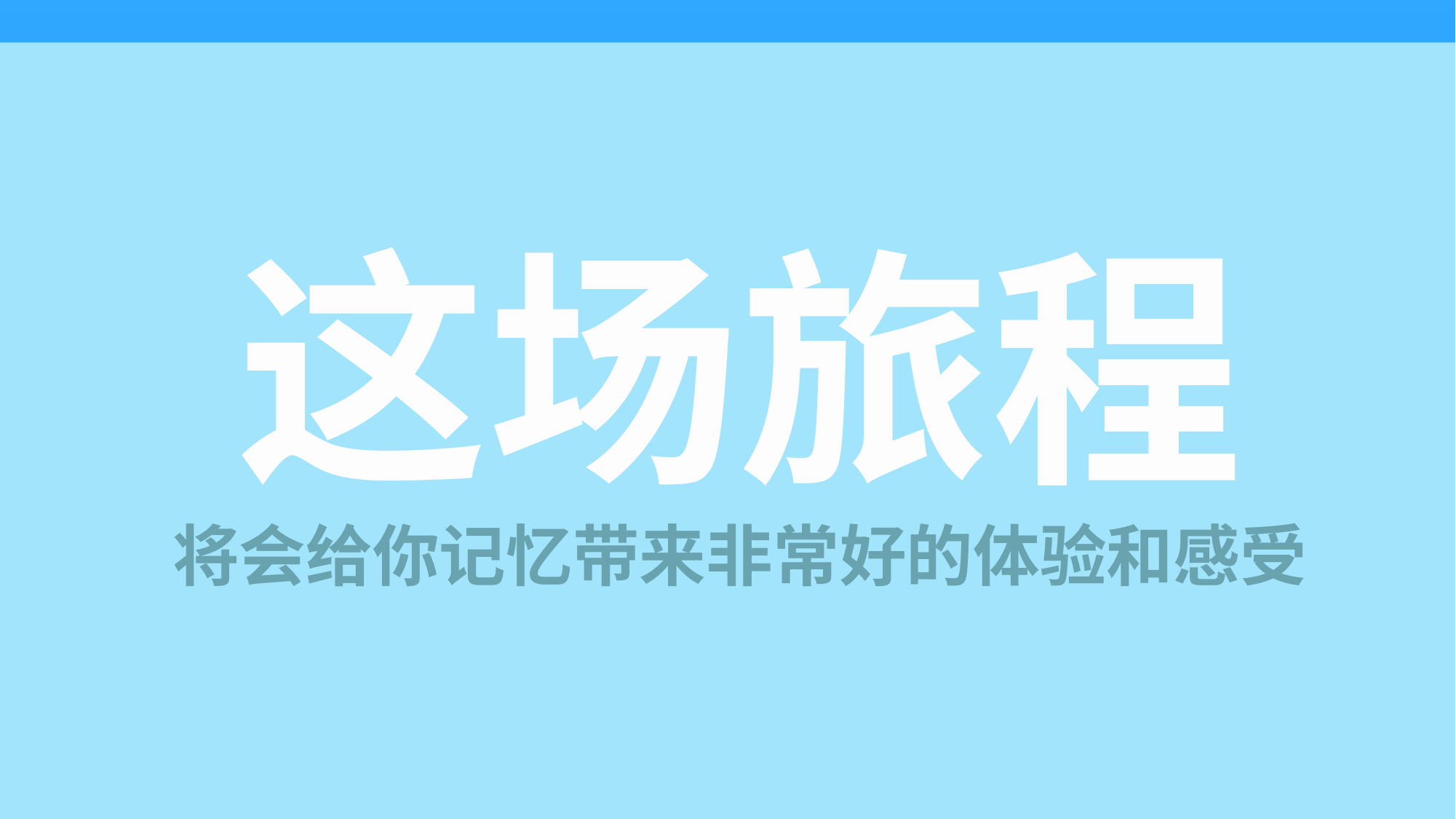

旅行
启程

从心开始

外面的世界更精彩

Trip Departure

这场旅程
将会给你记忆带来非常好的体验和感受